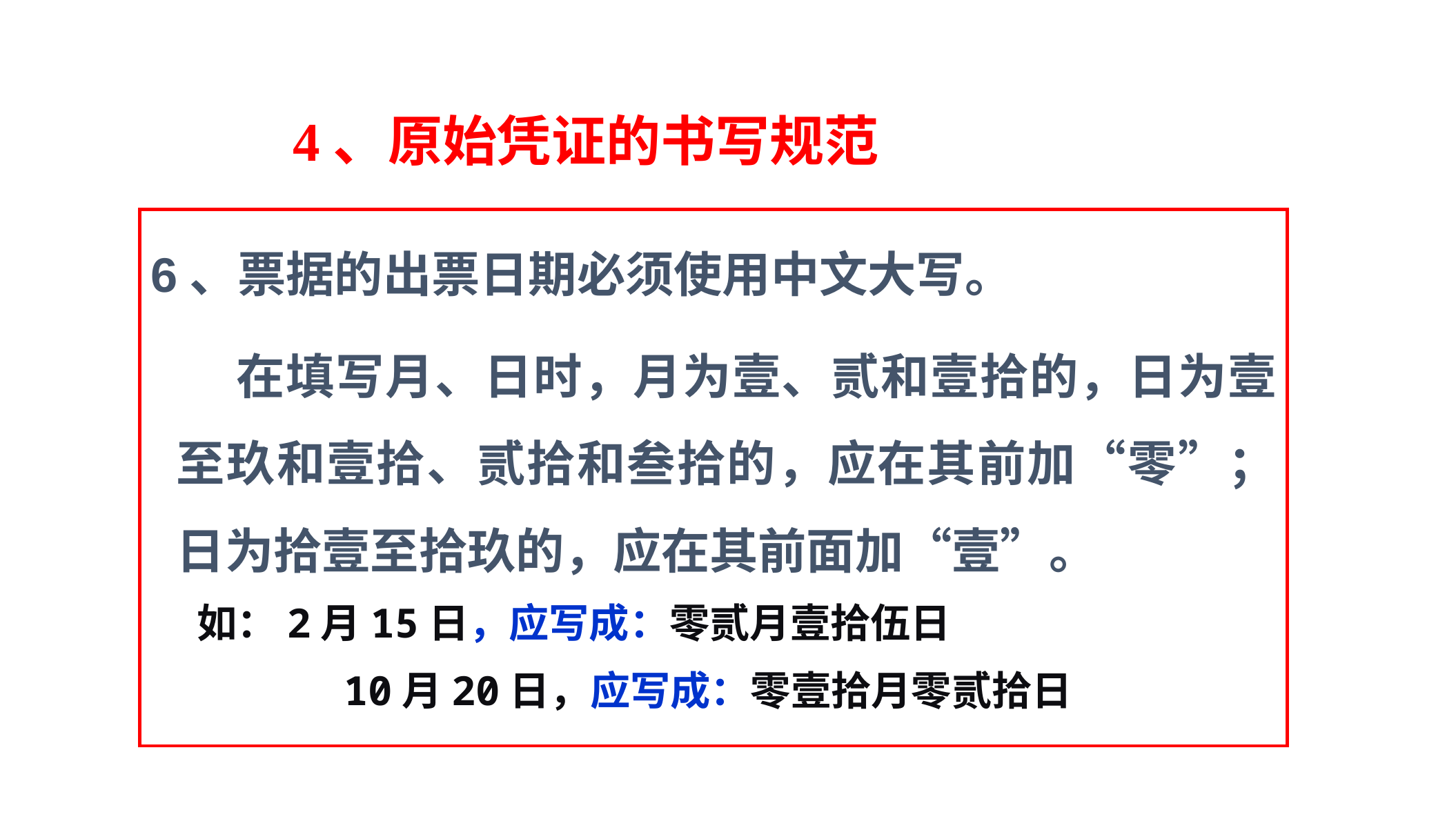

# 4、原始凭证的书写规范
6、票据的出票日期必须使用中文大写。
      在填写月、日时，月为壹、贰和壹拾的，日为壹至玖和壹拾、贰拾和叁拾的，应在其前加“零”；日为拾壹至拾玖的，应在其前面加“壹”。
    如：2月15日，应写成：零贰月壹拾伍日
        10月20日，应写成：零壹拾月零贰拾日